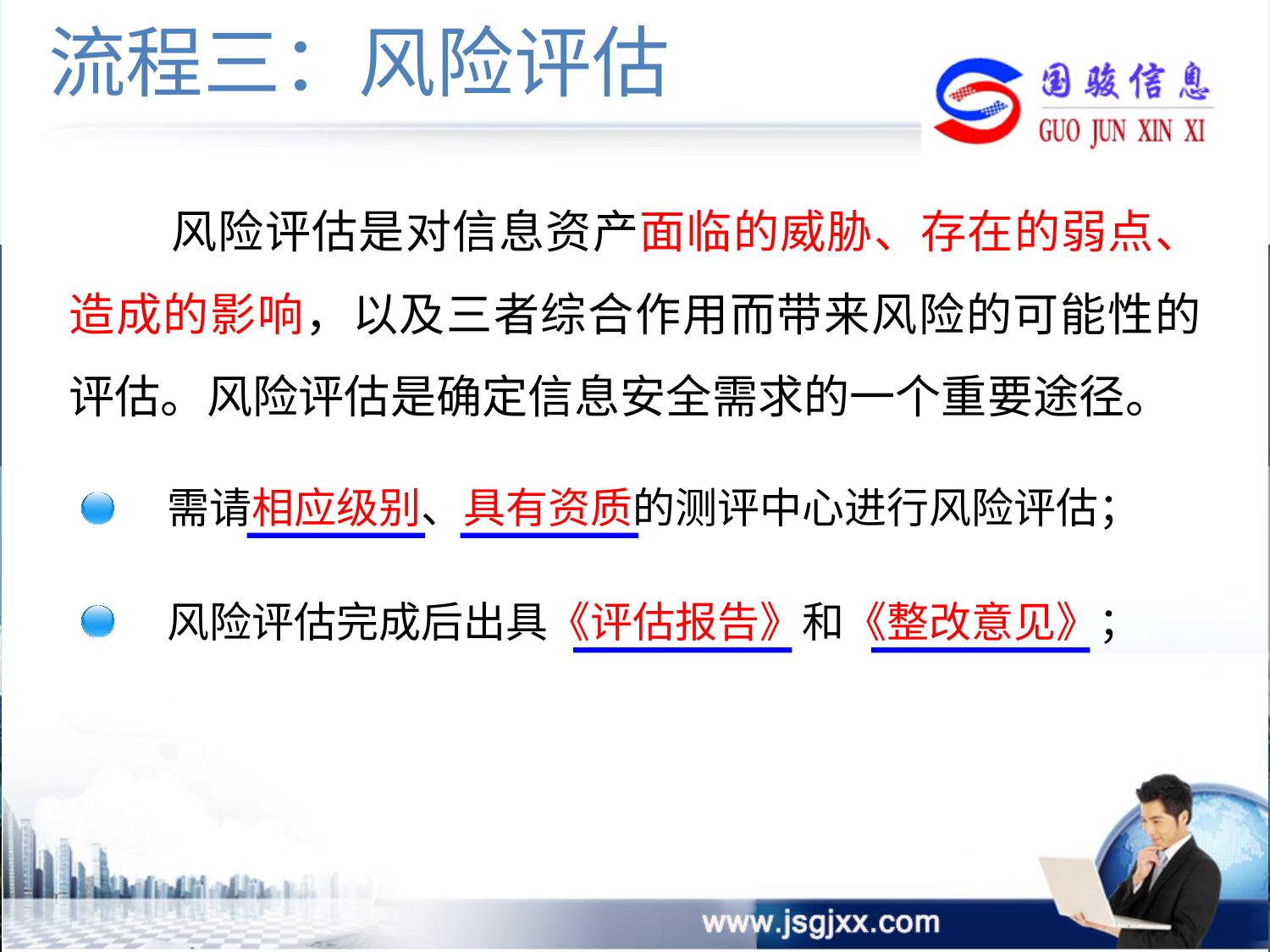

流程三：风险评估
        风险评估是对信息资产面临的威胁、存在的弱点、造成的影响，以及三者综合作用而带来风险的可能性的评估。风险评估是确定信息安全需求的一个重要途径。
需请相应级别、具有资质的测评中心进行风险评估；

风险评估完成后出具《评估报告》和《整改意见》；